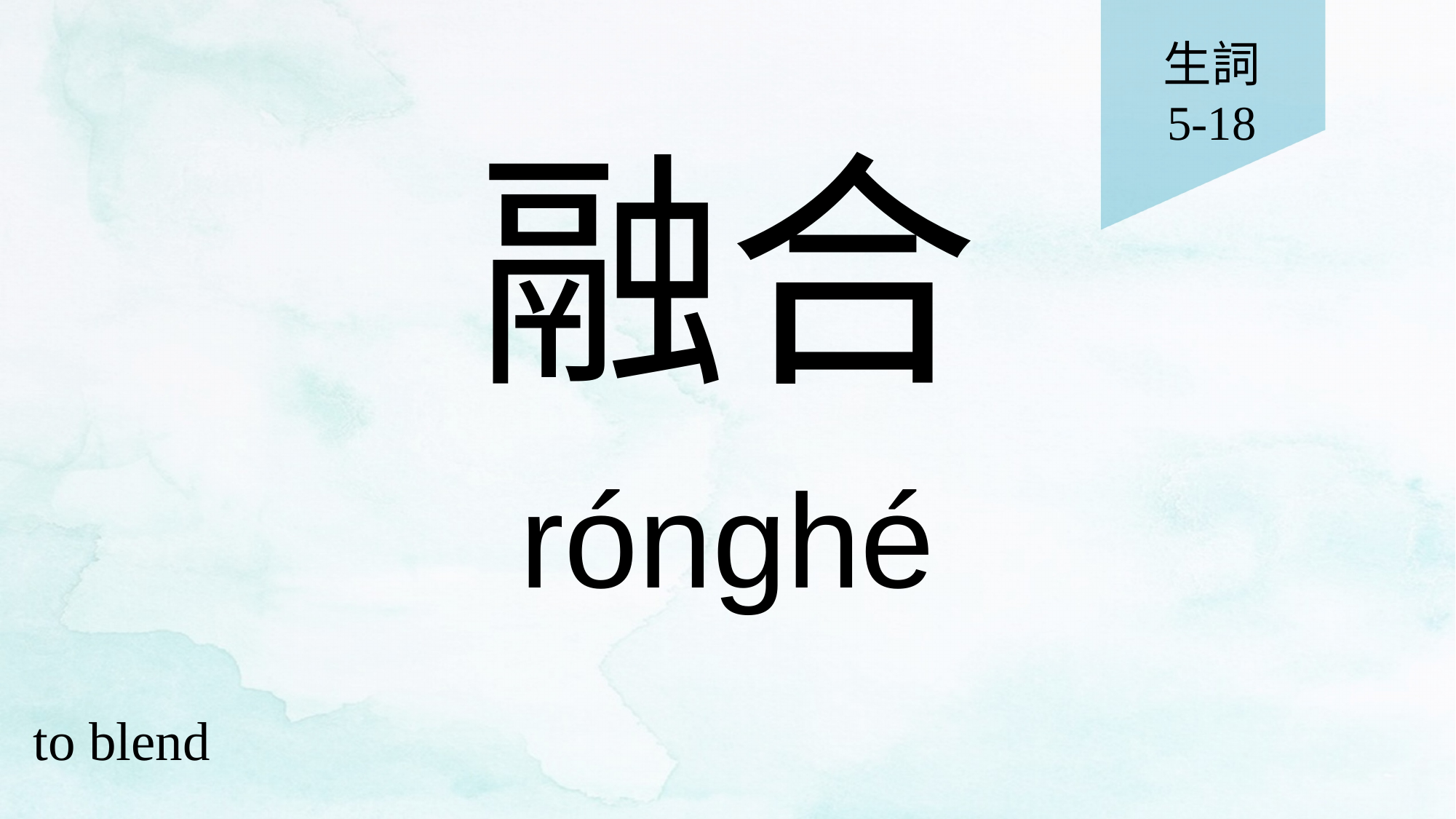

生詞
5-18
# 融合
rónghé
to blend